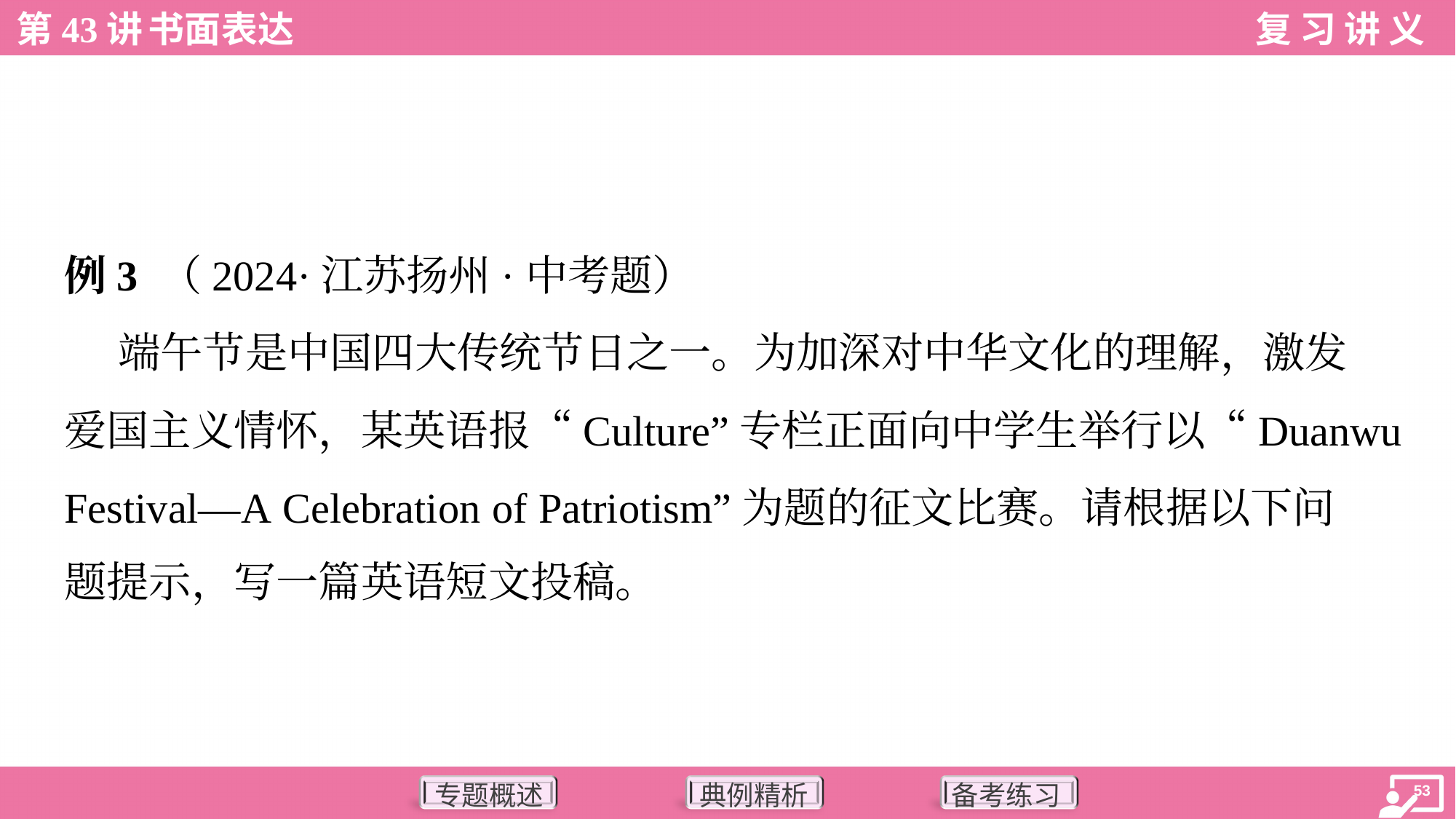

例3 （2024·江苏扬州·中考题）
    端午节是中国四大传统节日之一。为加深对中华文化的理解，激发
爱国主义情怀，某英语报“Culture”专栏正面向中学生举行以“Duanwu
Festival—A Celebration of Patriotism”为题的征文比赛。请根据以下问
题提示，写一篇英语短文投稿。